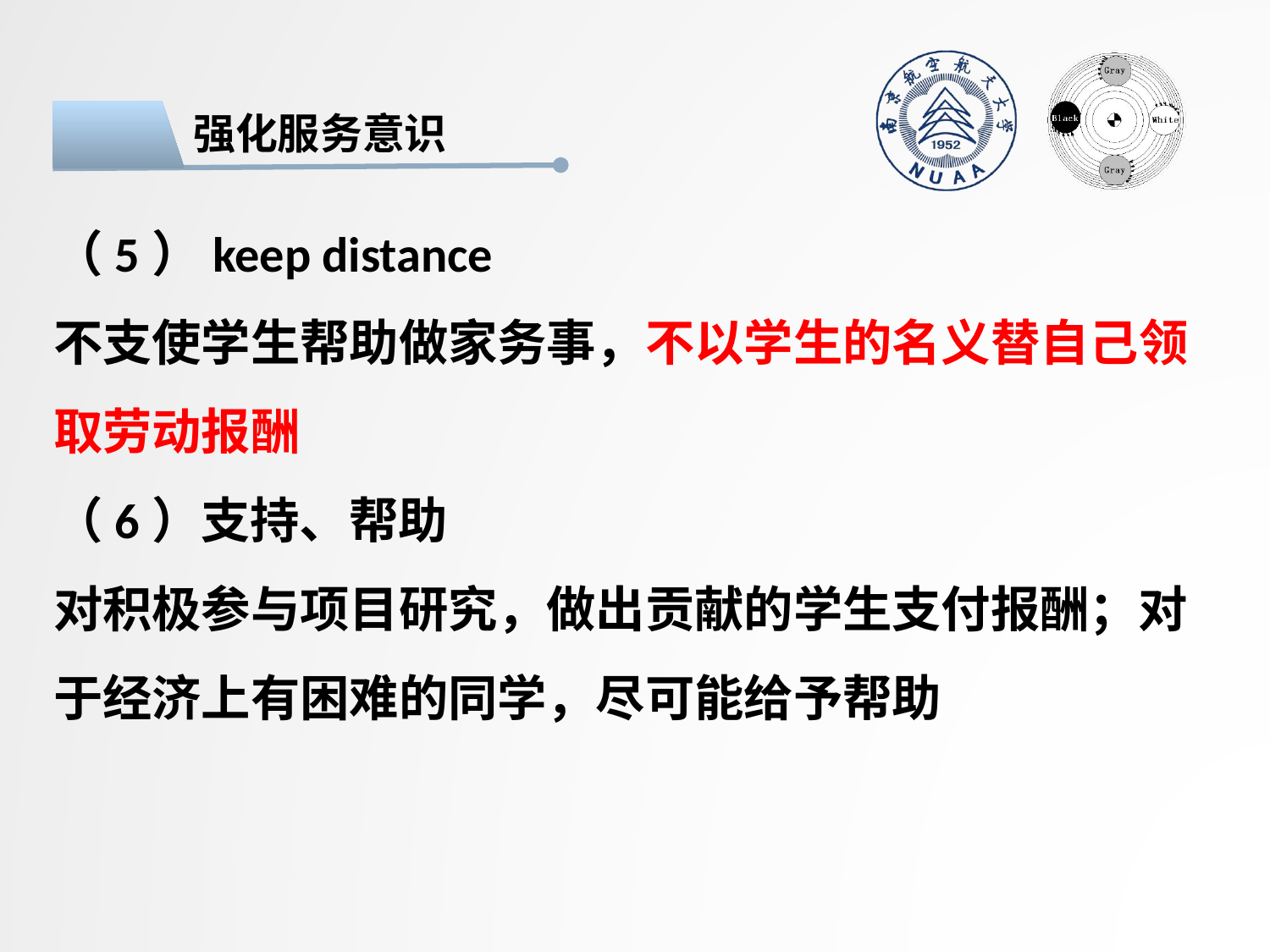

强化服务意识
（5）keep distance
不支使学生帮助做家务事，不以学生的名义替自己领取劳动报酬
（6）支持、帮助
对积极参与项目研究，做出贡献的学生支付报酬；对于经济上有困难的同学，尽可能给予帮助